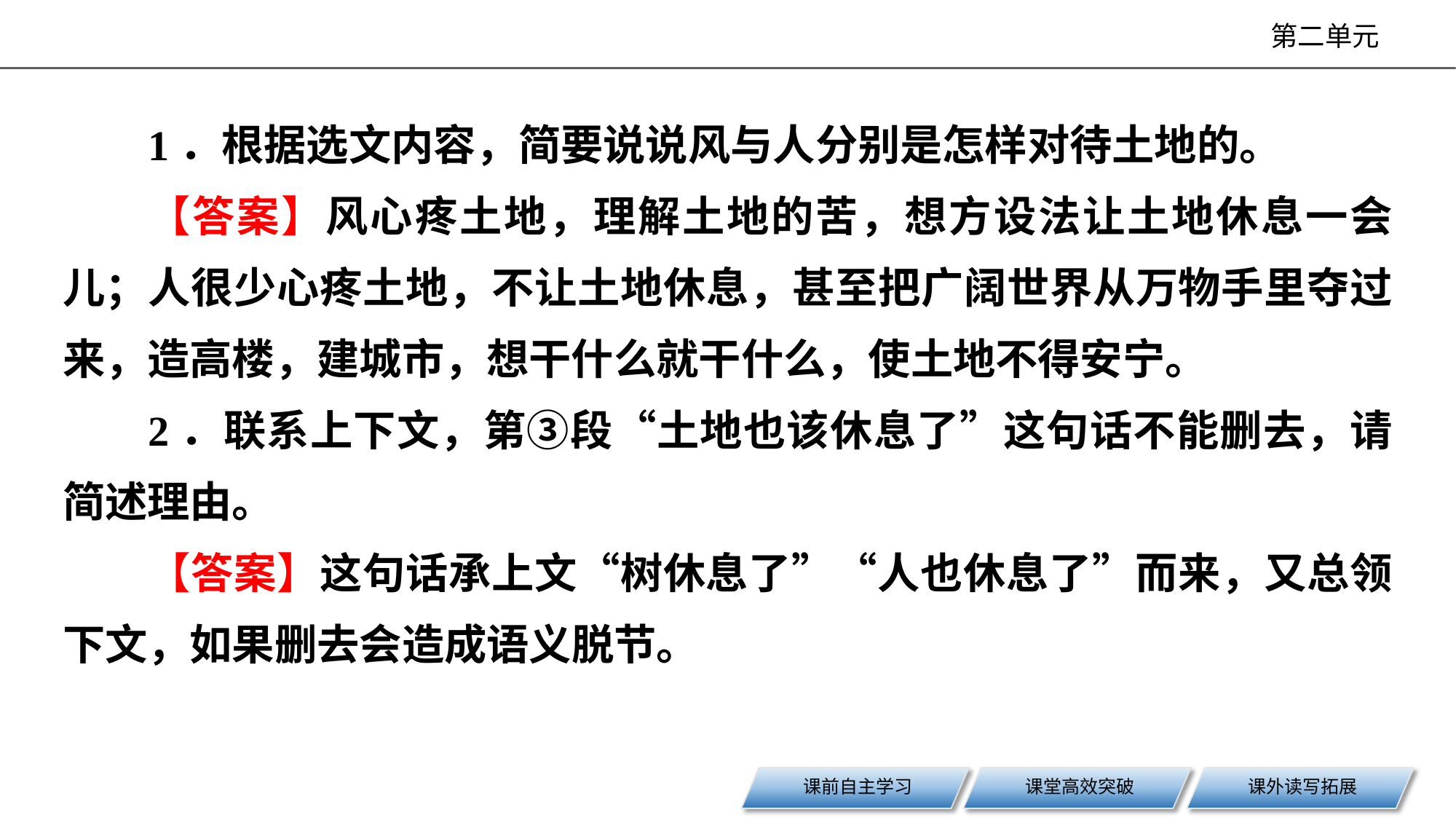

1．根据选文内容，简要说说风与人分别是怎样对待土地的。
【答案】风心疼土地，理解土地的苦，想方设法让土地休息一会儿；人很少心疼土地，不让土地休息，甚至把广阔世界从万物手里夺过来，造高楼，建城市，想干什么就干什么，使土地不得安宁。
2．联系上下文，第③段“土地也该休息了”这句话不能删去，请简述理由。
【答案】这句话承上文“树休息了”“人也休息了”而来，又总领下文，如果删去会造成语义脱节。